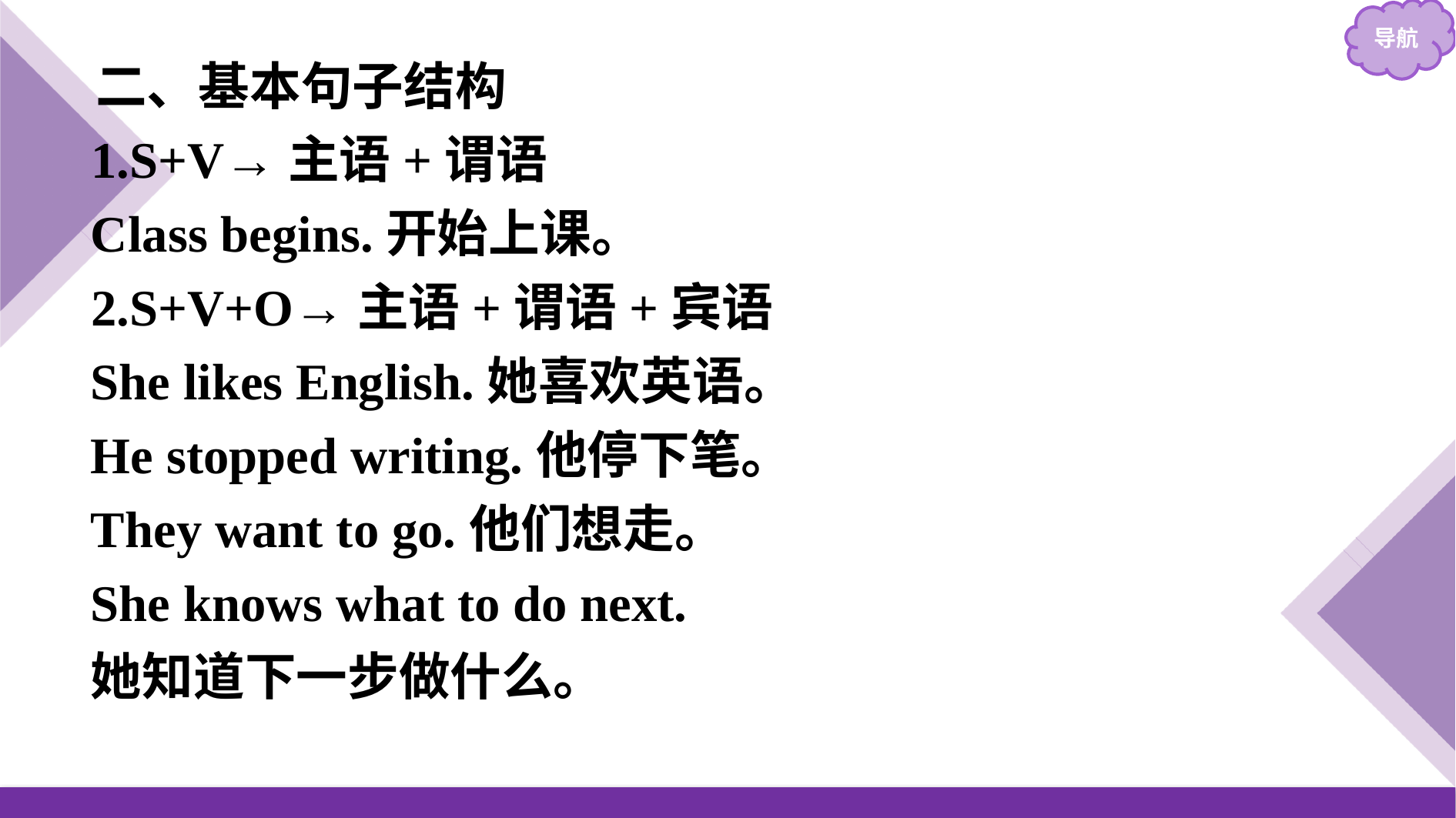

二、基本句子结构
1.S+V→主语+谓语
Class begins.开始上课。
2.S+V+O→主语+谓语+宾语
She likes English.她喜欢英语。
He stopped writing.他停下笔。
They want to go.他们想走。
She knows what to do next.
她知道下一步做什么。